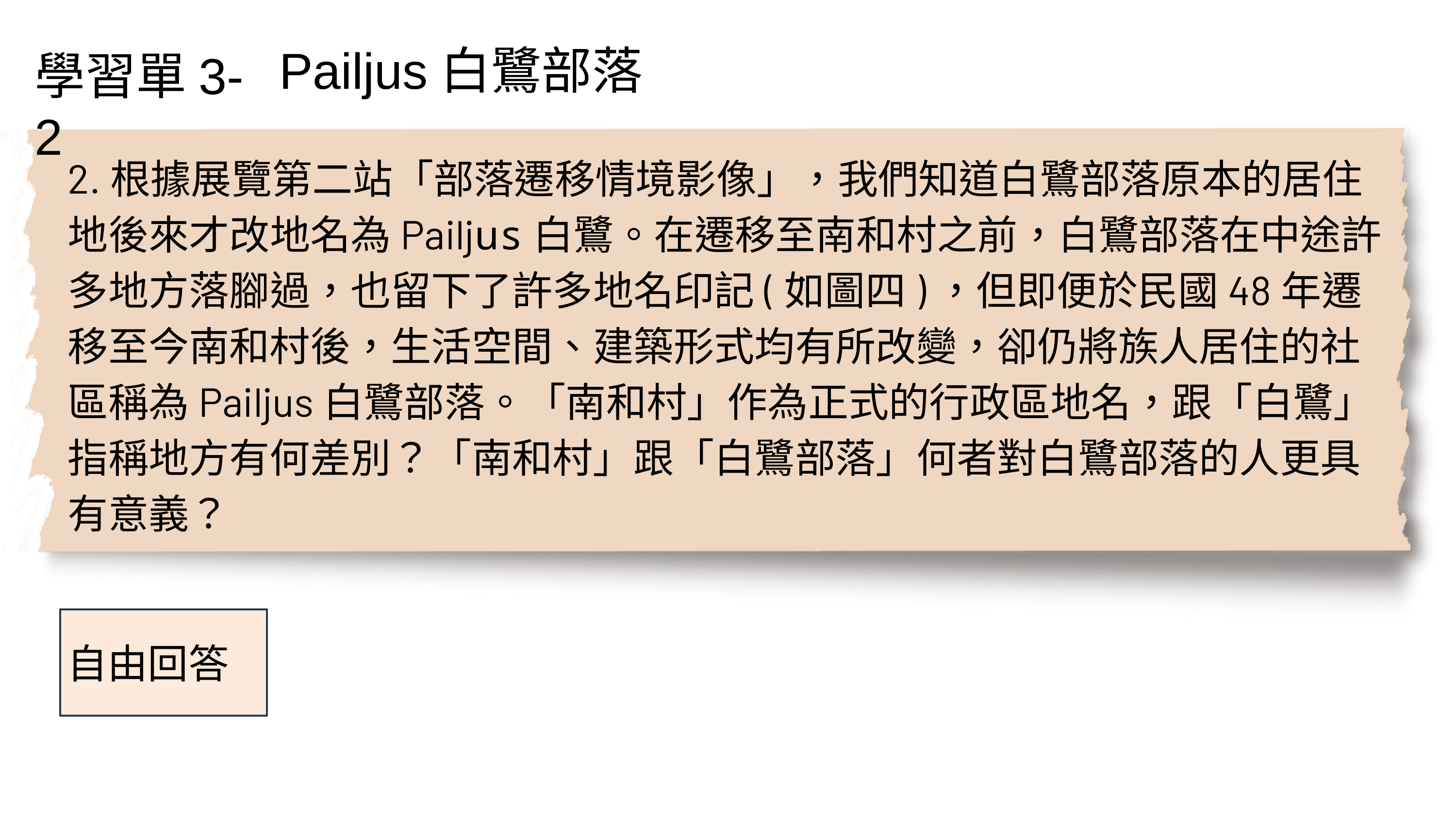

Pailjus白鷺部落
學習單3-2

2.根據展覽第二站「部落遷移情境影像」，我們知道白鷺部落原本的居住地後來才改地名為Pailjus白鷺。在遷移至南和村之前，白鷺部落在中途許多地方落腳過，也留下了許多地名印記(如圖四)，但即便於民國48年遷移至今南和村後，生活空間、建築形式均有所改變，卻仍將族人居住的社區稱為Pailjus白鷺部落。「南和村」作為正式的行政區地名，跟「白鷺」指稱地方有何差別？「南和村」跟「白鷺部落」何者對白鷺部落的人更具有意義？
自由回答